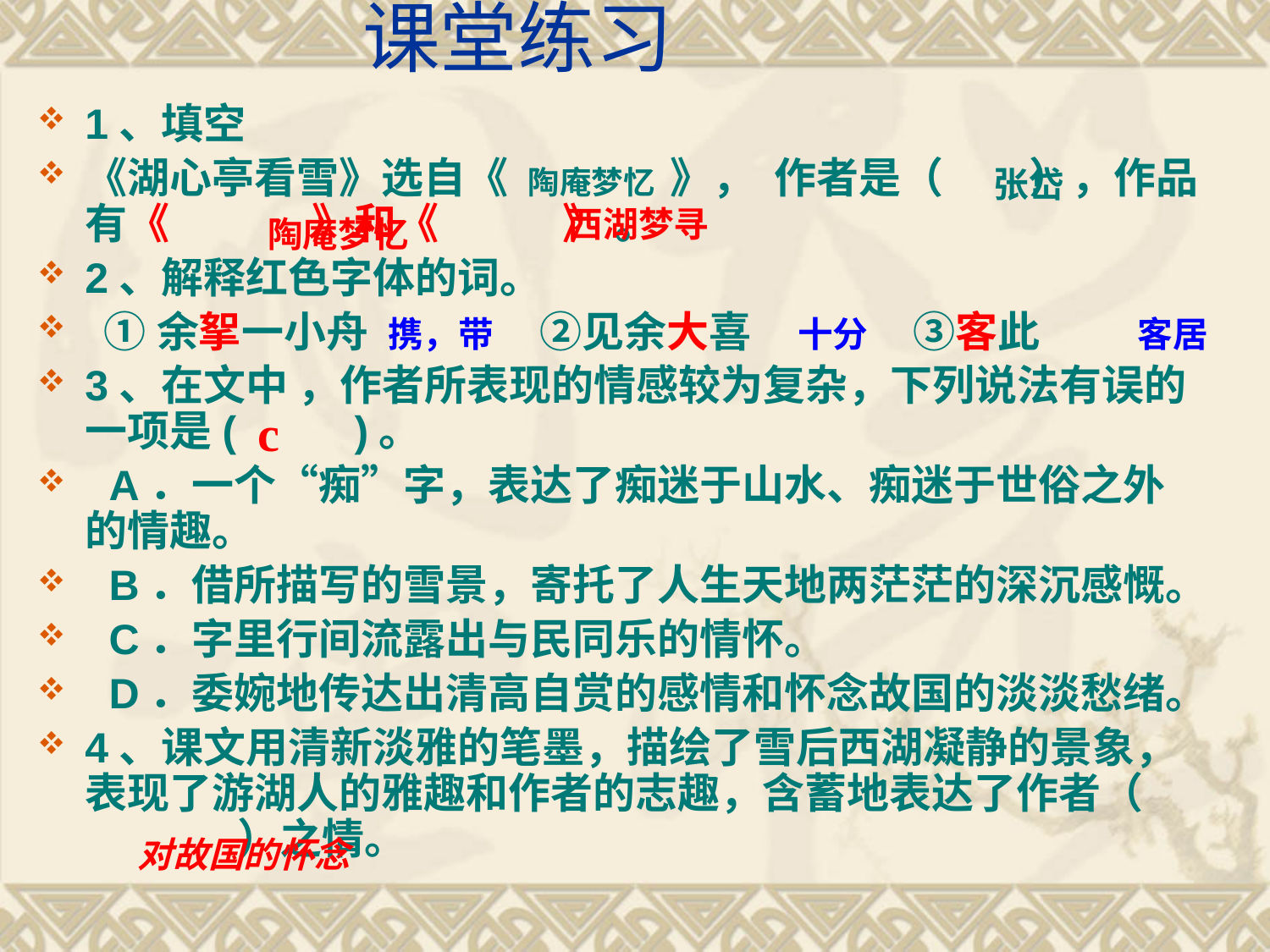

# 课堂练习
1、填空
《湖心亭看雪》选自《                 》，  作者是（         ），作品有《               》和《             》 。
2、解释红色字体的词。
  ①余挐一小舟                  ②见余大喜                 ③客此
3、在文中 ，作者所表现的情感较为复杂，下列说法有误的一项是(          )。
  A．一个“痴”字，表达了痴迷于山水、痴迷于世俗之外的情趣。
  B．借所描写的雪景，寄托了人生天地两茫茫的深沉感慨。
  C．字里行间流露出与民同乐的情怀。
  D．委婉地传达出清高自赏的感情和怀念故国的淡淡愁绪。
4、课文用清新淡雅的笔墨，描绘了雪后西湖凝静的景象，表现了游湖人的雅趣和作者的志趣，含蓄地表达了作者（                      ）之情。

陶庵梦忆
 张岱
西湖梦寻
陶庵梦忆
携，带
十分
客居
c
对故国的怀念